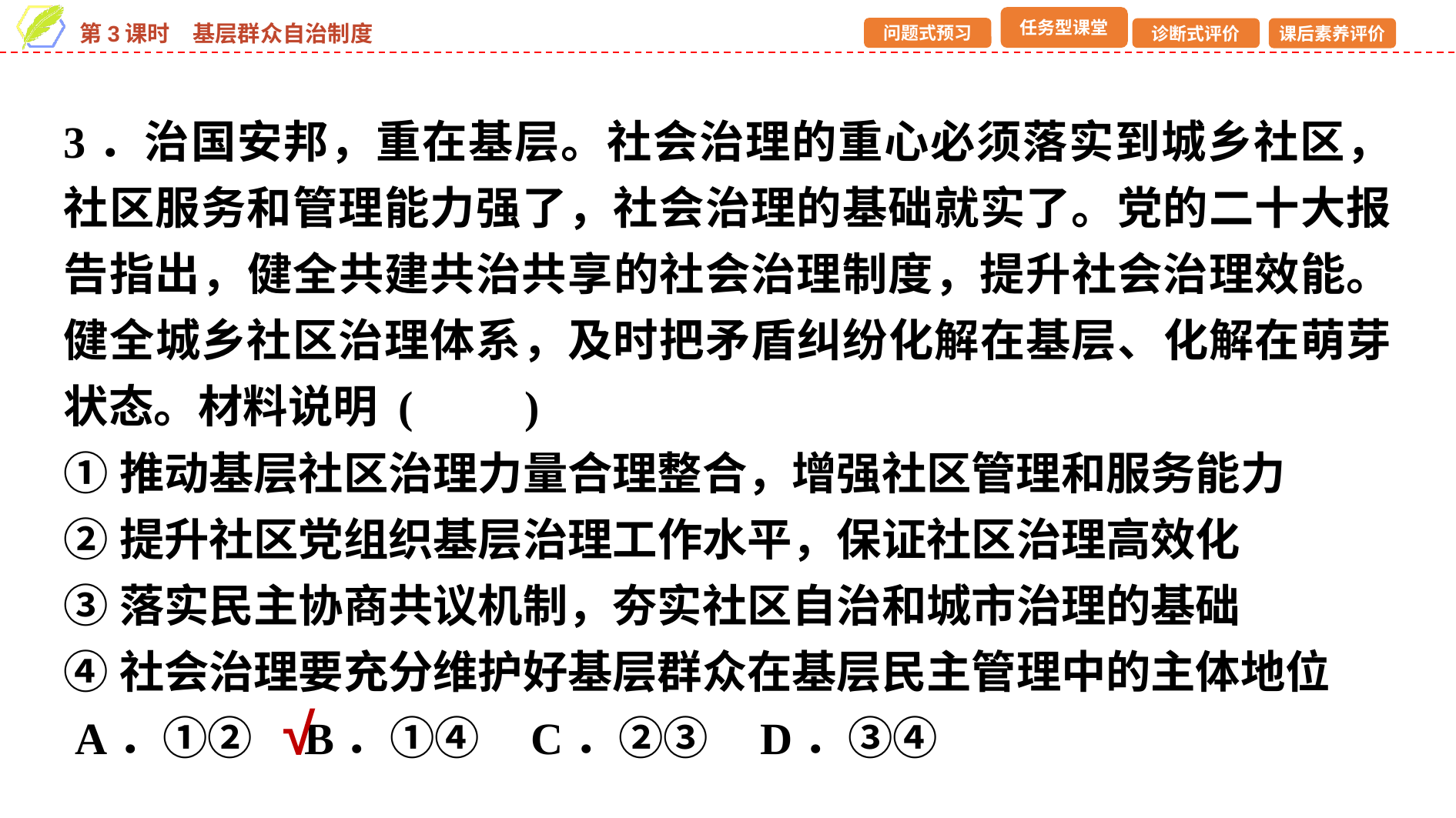

3．治国安邦，重在基层。社会治理的重心必须落实到城乡社区，社区服务和管理能力强了，社会治理的基础就实了。党的二十大报告指出，健全共建共治共享的社会治理制度，提升社会治理效能。健全城乡社区治理体系，及时把矛盾纠纷化解在基层、化解在萌芽状态。材料说明 (　　)
①推动基层社区治理力量合理整合，增强社区管理和服务能力
②提升社区党组织基层治理工作水平，保证社区治理高效化
③落实民主协商共议机制，夯实社区自治和城市治理的基础
④社会治理要充分维护好基层群众在基层民主管理中的主体地位
 A．①②    B．①④    C．②③    D．③④
√